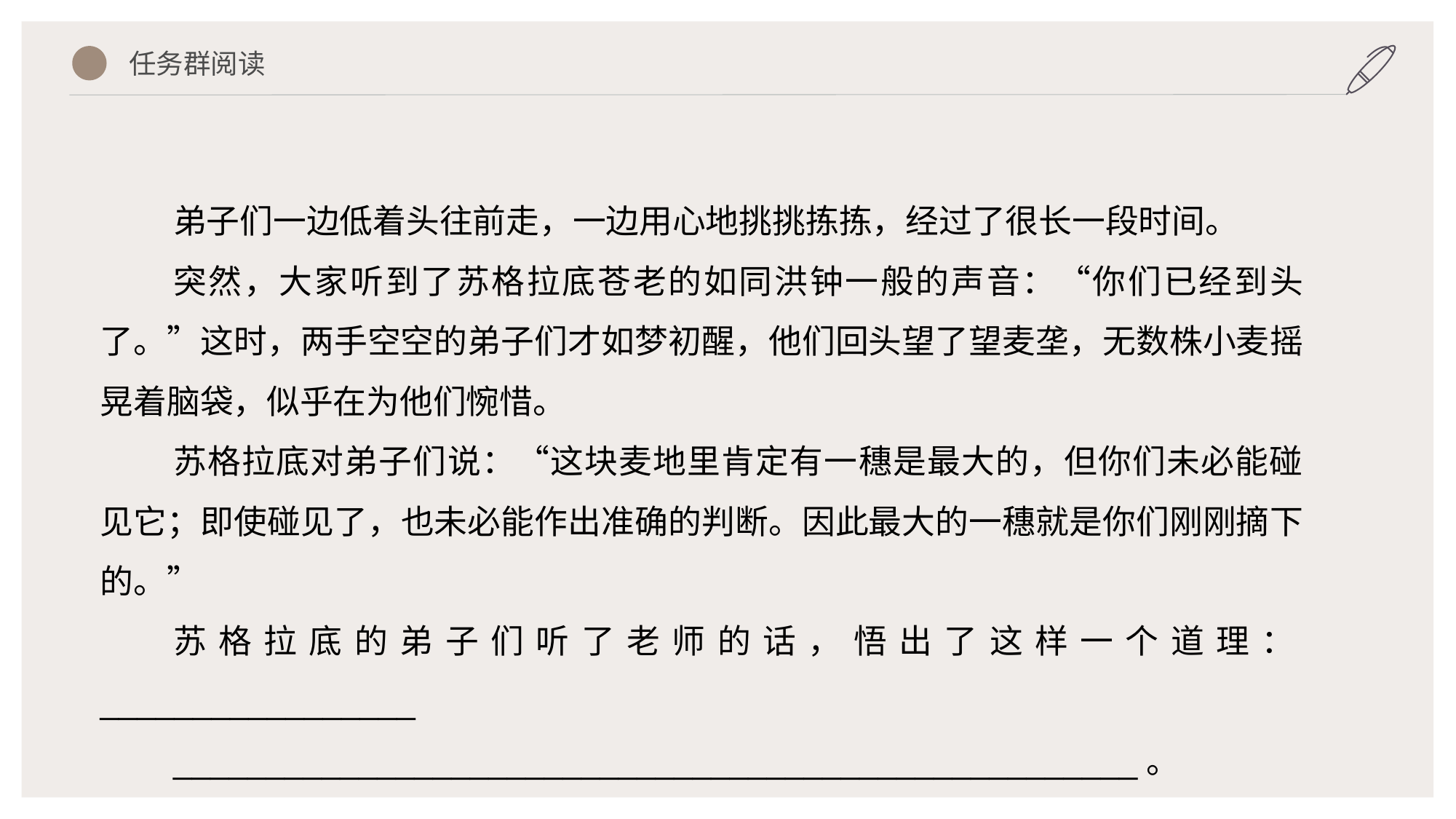

任务群阅读

弟子们一边低着头往前走，一边用心地挑挑拣拣，经过了很长一段时间。
突然，大家听到了苏格拉底苍老的如同洪钟一般的声音：“你们已经到头了。”这时，两手空空的弟子们才如梦初醒，他们回头望了望麦垄，无数株小麦摇晃着脑袋，似乎在为他们惋惜。
苏格拉底对弟子们说：“这块麦地里肯定有一穗是最大的，但你们未必能碰见它；即使碰见了，也未必能作出准确的判断。因此最大的一穗就是你们刚刚摘下的。”
苏格拉底的弟子们听了老师的话，悟出了这样一个道理：_________________
____________________________________________________。